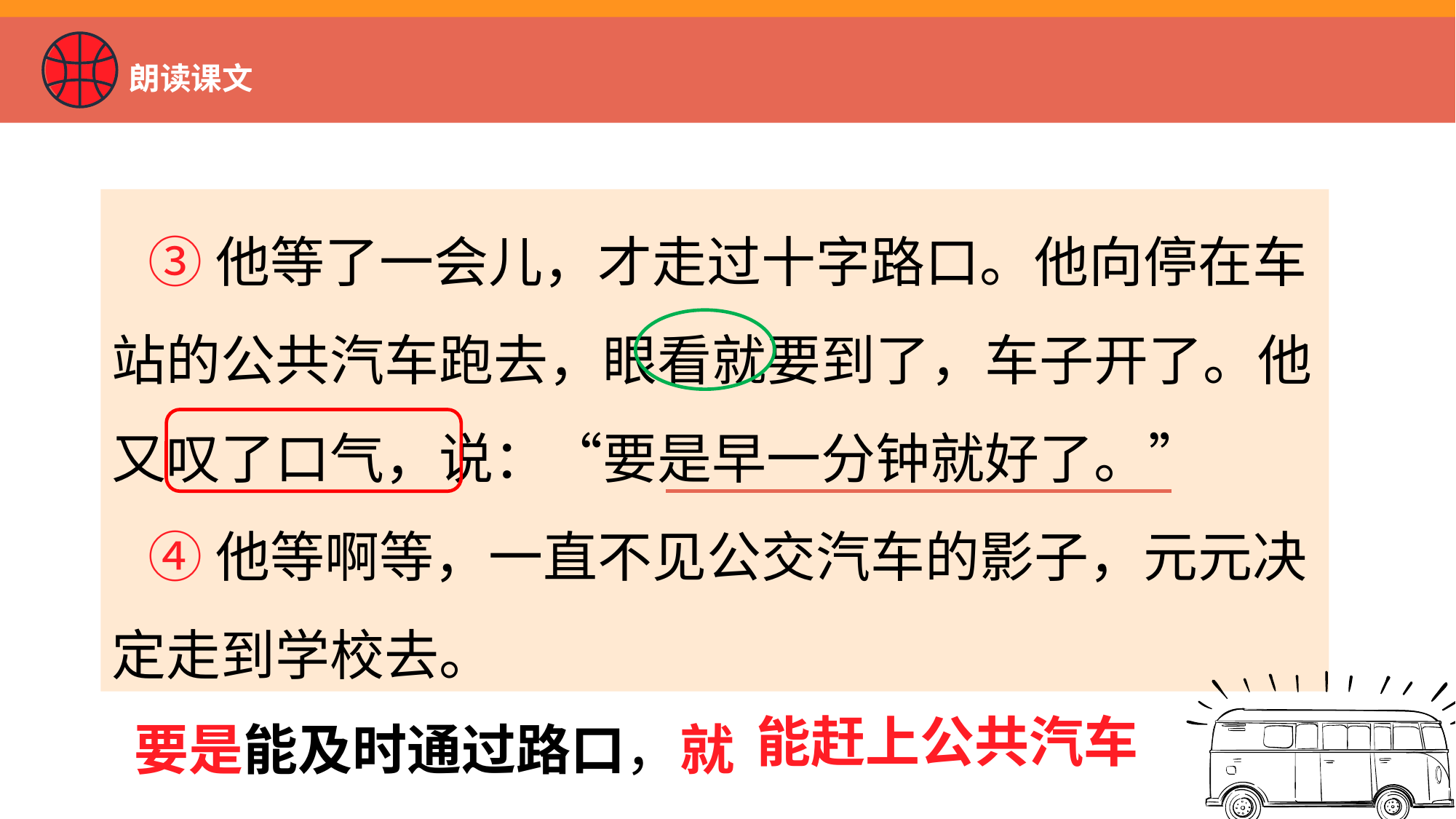

# 朗读课文
   ③他等了一会儿，才走过十字路口。他向停在车站的公共汽车跑去，眼看就要到了，车子开了。他又叹了口气，说：“要是早一分钟就好了。”
   ④他等啊等，一直不见公交汽车的影子，元元决定走到学校去。

能赶上公共汽车
要是能及时通过路口，就_______________。